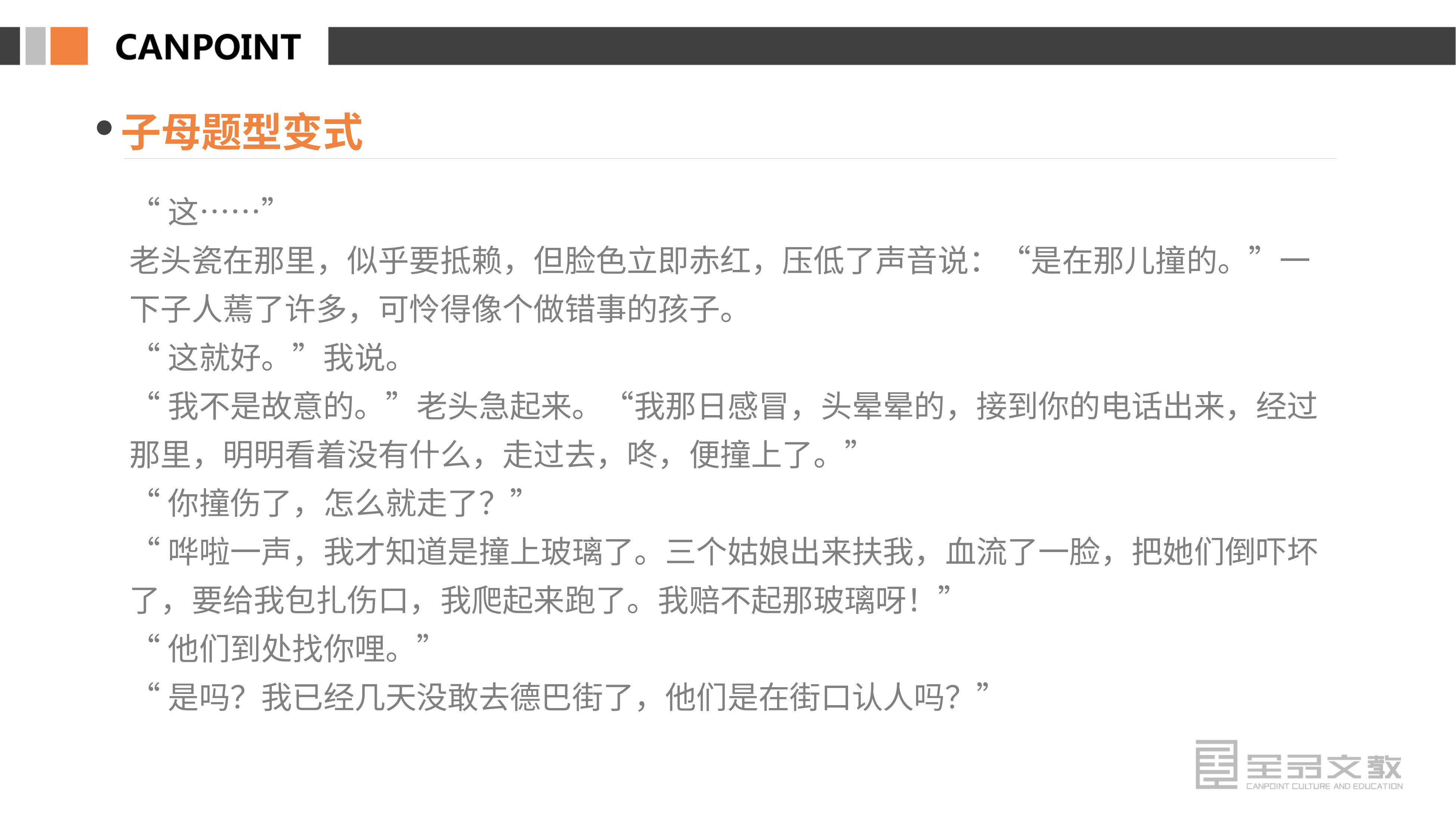

子母题型变式

“这……”
老头瓷在那里，似乎要抵赖，但脸色立即赤红，压低了声音说：“是在那儿撞的。”一下子人蔫了许多，可怜得像个做错事的孩子。
“这就好。”我说。
“我不是故意的。”老头急起来。“我那日感冒，头晕晕的，接到你的电话出来，经过那里，明明看着没有什么，走过去，咚，便撞上了。”
“你撞伤了，怎么就走了？”
“哗啦一声，我才知道是撞上玻璃了。三个姑娘出来扶我，血流了一脸，把她们倒吓坏了，要给我包扎伤口，我爬起来跑了。我赔不起那玻璃呀！”
“他们到处找你哩。”
“是吗？我已经几天没敢去德巴街了，他们是在街口认人吗？”